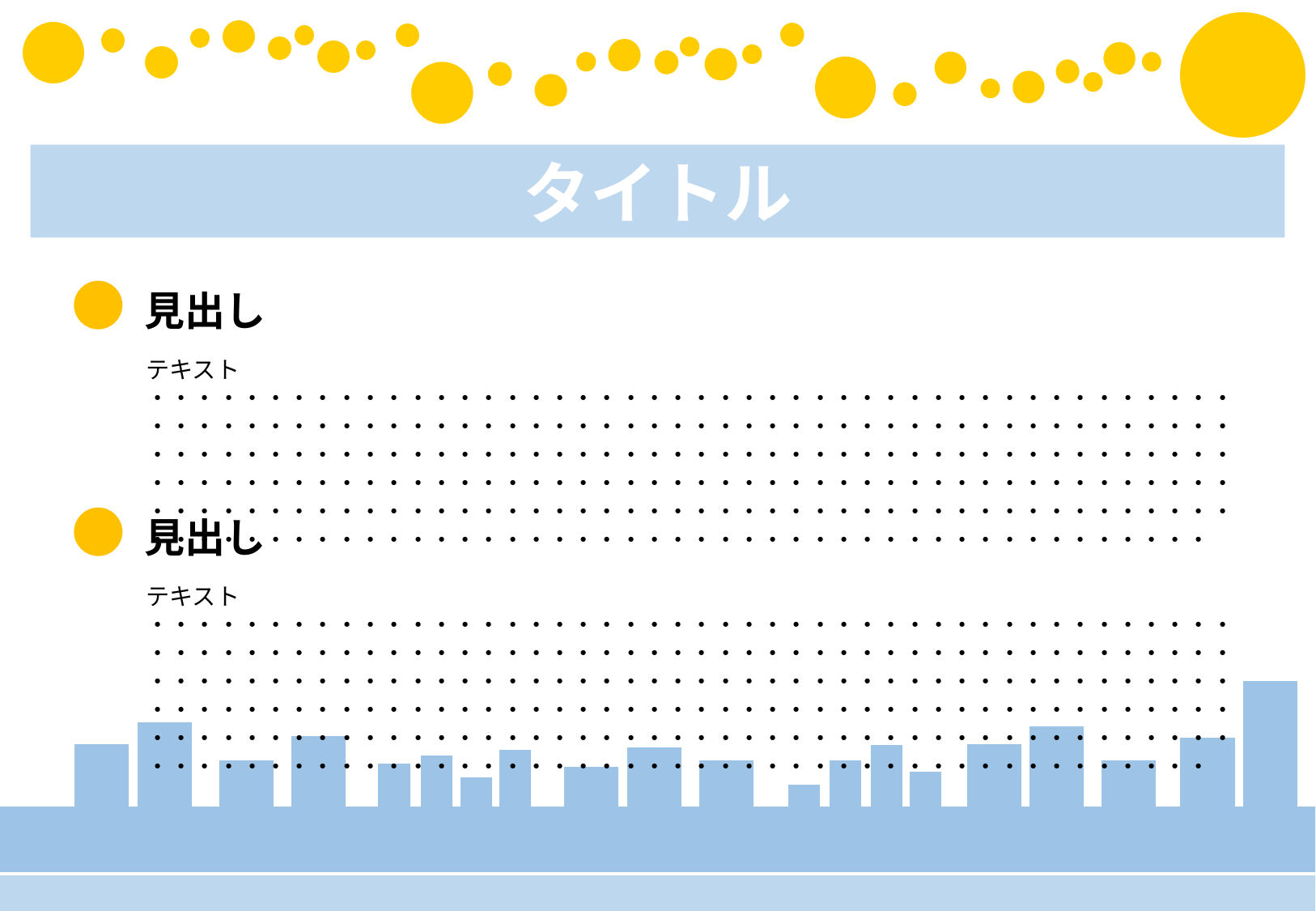

タイトル
● 見出し
テキスト
・・・・・・・・・・・・・・・・・・・・・・・・・・・・・・・・・・・・・・・・・・・・・・・・・・・・・・・・・・・・・・・・・・・・・・・・・・・・・・・・・・・・・・・・・・・・・・・・・・・・・・・・・・・・・・・・・・・・・・・・・・・・・・・・・・・・・・・・・・・・・・・・・・・・・・・・・・・・・・・・・・・・・・・・・・・・・・・・・・・・・・・・・・・・・・・・・・・・・・・・・・・・・・・・・・・・・・・・・・・・・・・・・・・・・・・・・・・・・・・・・・・・・・・・・・・・・・・・・・・・・・・・・・・・・・・・・・・
● 見出し
テキスト
・・・・・・・・・・・・・・・・・・・・・・・・・・・・・・・・・・・・・・・・・・・・・・・・・・・・・・・・・・・・・・・・・・・・・・・・・・・・・・・・・・・・・・・・・・・・・・・・・・・・・・・・・・・・・・・・・・・・・・・・・・・・・・・・・・・・・・・・・・・・・・・・・・・・・・・・・・・・・・・・・・・・・・・・・・・・・・・・・・・・・・・・・・・・・・・・・・・・・・・・・・・・・・・・・・・・・・・・・・・・・・・・・・・・・・・・・・・・・・・・・・・・・・・・・・・・・・・・・・・・・・・・・・・・・・・・・・・